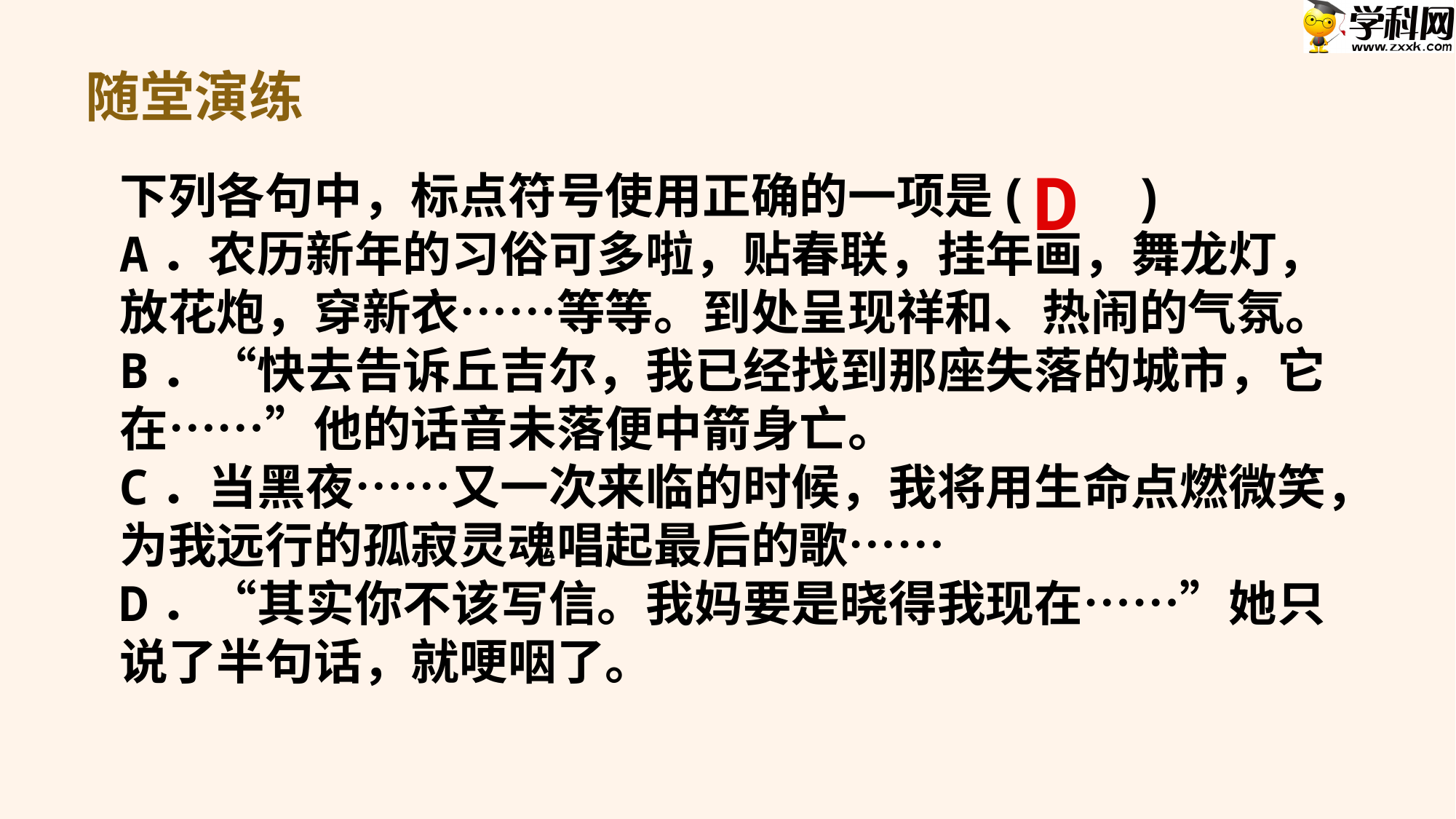

随堂演练

D
下列各句中，标点符号使用正确的一项是(　　)
A．农历新年的习俗可多啦，贴春联，挂年画，舞龙灯，放花炮，穿新衣……等等。到处呈现祥和、热闹的气氛。
B．“快去告诉丘吉尔，我已经找到那座失落的城市，它在……”他的话音未落便中箭身亡。
C．当黑夜……又一次来临的时候，我将用生命点燃微笑，为我远行的孤寂灵魂唱起最后的歌……
D．“其实你不该写信。我妈要是晓得我现在……”她只说了半句话，就哽咽了。